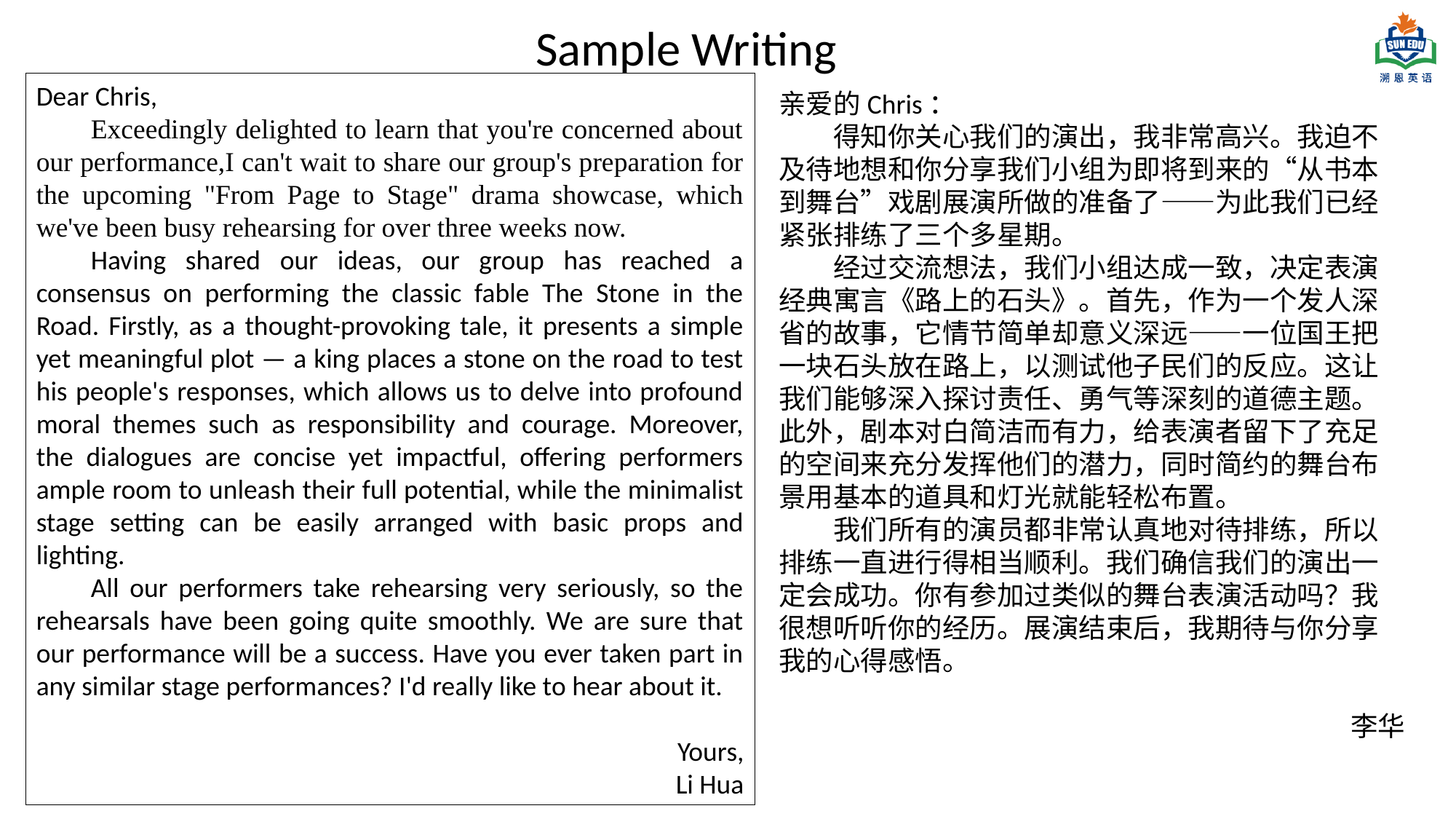

Sample Writing
Dear Chris,
Exceedingly delighted to learn that you're concerned about our performance,I can't wait to share our group's preparation for the upcoming "From Page to Stage" drama showcase, which we've been busy rehearsing for over three weeks now.
Having shared our ideas, our group has reached a consensus on performing the classic fable The Stone in the Road. Firstly, as a thought-provoking tale, it presents a simple yet meaningful plot — a king places a stone on the road to test his people's responses, which allows us to delve into profound moral themes such as responsibility and courage. Moreover, the dialogues are concise yet impactful, offering performers ample room to unleash their full potential, while the minimalist stage setting can be easily arranged with basic props and lighting.
All our performers take rehearsing very seriously, so the rehearsals have been going quite smoothly. We are sure that our performance will be a success. Have you ever taken part in any similar stage performances? I'd really like to hear about it.

Yours,
Li Hua
亲爱的Chris：
得知你关心我们的演出，我非常高兴。我迫不及待地想和你分享我们小组为即将到来的“从书本到舞台”戏剧展演所做的准备了——为此我们已经紧张排练了三个多星期。
经过交流想法，我们小组达成一致，决定表演经典寓言《路上的石头》。首先，作为一个发人深省的故事，它情节简单却意义深远——一位国王把一块石头放在路上，以测试他子民们的反应。这让我们能够深入探讨责任、勇气等深刻的道德主题。此外，剧本对白简洁而有力，给表演者留下了充足的空间来充分发挥他们的潜力，同时简约的舞台布景用基本的道具和灯光就能轻松布置。
我们所有的演员都非常认真地对待排练，所以排练一直进行得相当顺利。我们确信我们的演出一定会成功。你有参加过类似的舞台表演活动吗？我很想听听你的经历。展演结束后，我期待与你分享我的心得感悟。

李华